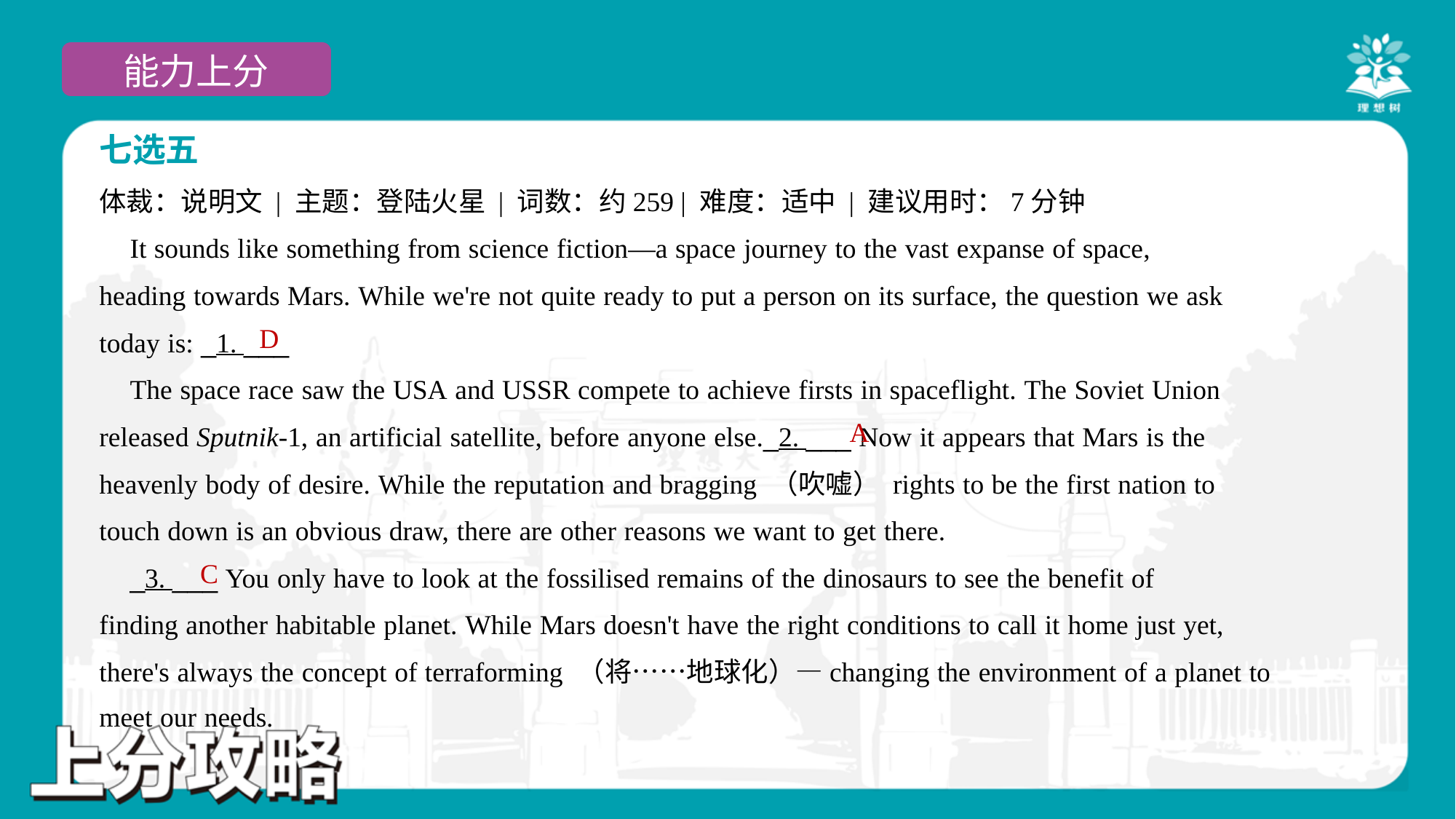

七选五
体裁：说明文 | 主题：登陆火星 | 词数：约259 | 难度：适中 | 建议用时：7分钟
    It sounds like something from science fiction—a space journey to the vast expanse of space,
heading towards Mars. While we're not quite ready to put a person on its surface, the question we ask
today is: _1. ___
    The space race saw the USA and USSR compete to achieve firsts in spaceflight. The Soviet Union
released Sputnik-1, an artificial satellite, before anyone else._2. ___ Now it appears that Mars is the
heavenly body of desire. While the reputation and bragging （吹嘘） rights to be the first nation to
touch down is an obvious draw, there are other reasons we want to get there.
    _3. ___ You only have to look at the fossilised remains of the dinosaurs to see the benefit of
finding another habitable planet. While Mars doesn't have the right conditions to call it home just yet,
there's always the concept of terraforming （将……地球化）—changing the environment of a planet to
meet our needs.#4
D
A
C